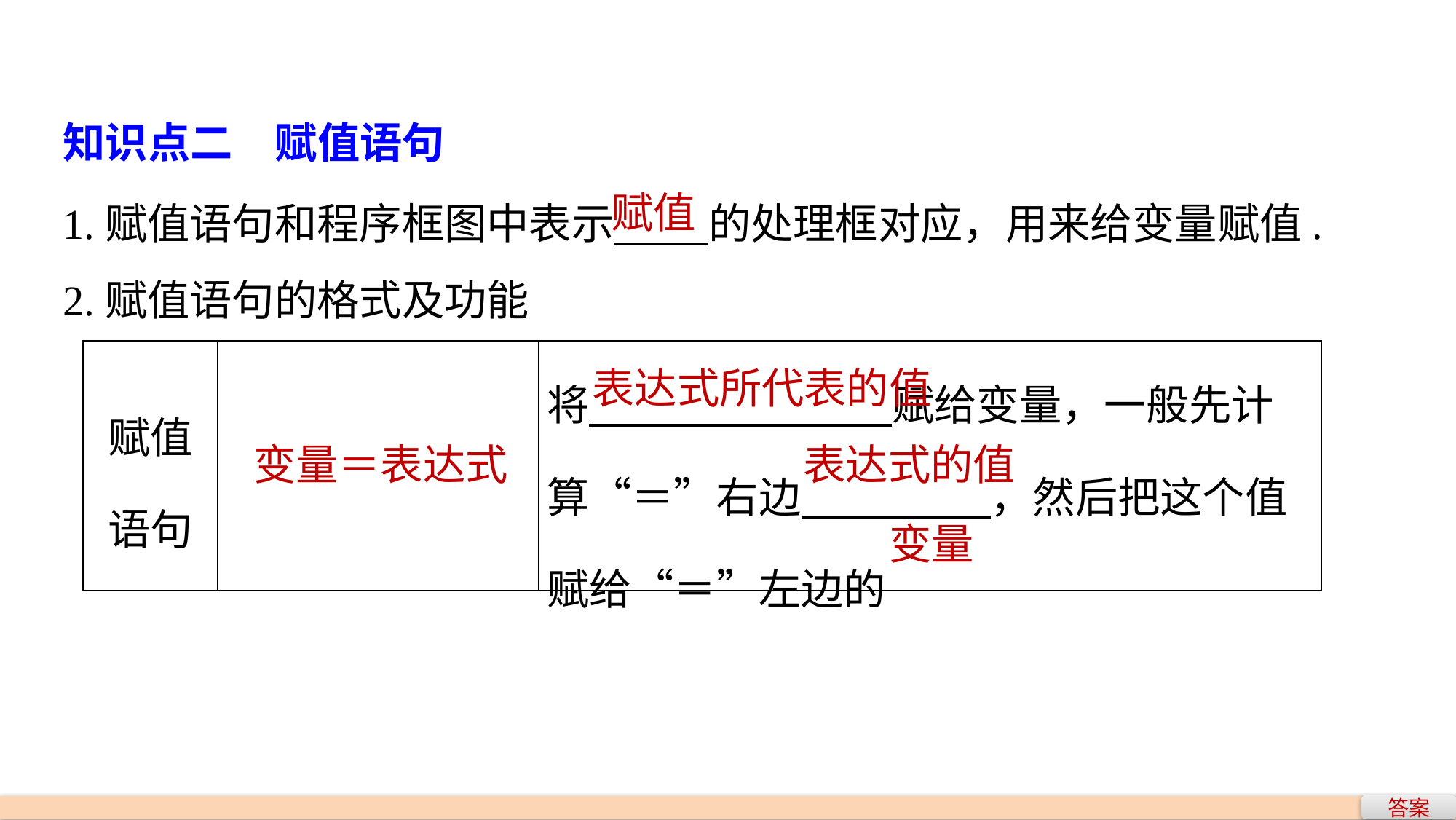

知识点二　赋值语句
1.赋值语句和程序框图中表示          的处理框对应，用来给变量赋值.
2.赋值语句的格式及功能
赋值
| 赋值语句 |  | 将 赋给变量，一般先计算“＝”右边 ，然后把这个值赋给“＝”左边的 |
| --- | --- | --- |
表达式所代表的值
变量＝表达式
表达式的值
变量
答案